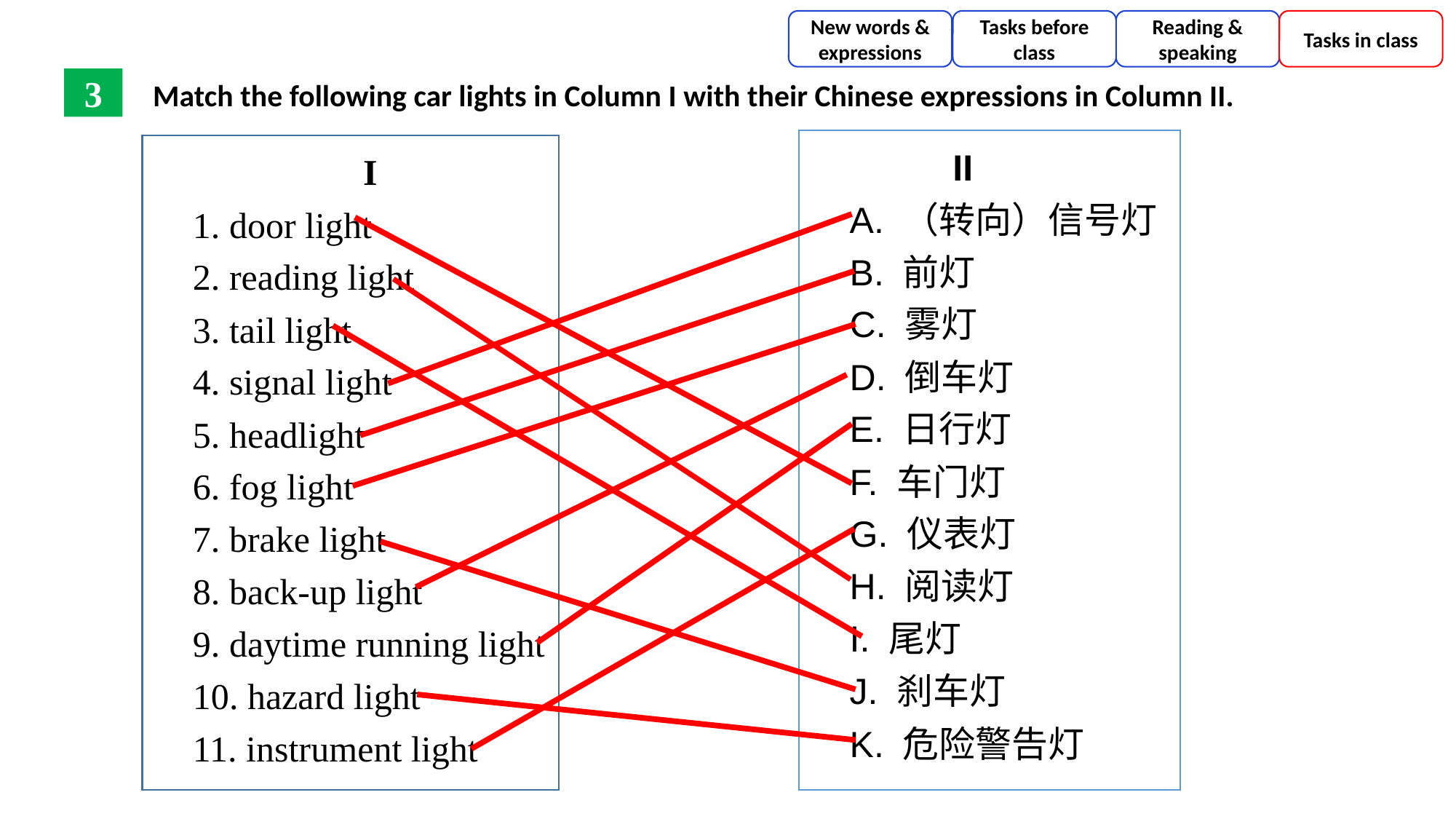

New words & expressions
Tasks before class
Reading & speaking
Tasks in class
Match the following car lights in Column I with their Chinese expressions in Column II.
3
               II
A. （转向）信号灯
B. 前灯
C. 雾灯
D. 倒车灯
E. 日行灯
F. 车门灯
G. 仪表灯
H. 阅读灯
I. 尾灯
J. 刹车灯
K. 危险警告灯
I
1. door light
2. reading light
3. tail light
4. signal light
5. headlight
6. fog light
7. brake light
8. back-up light
9. daytime running light
10. hazard light
11. instrument light